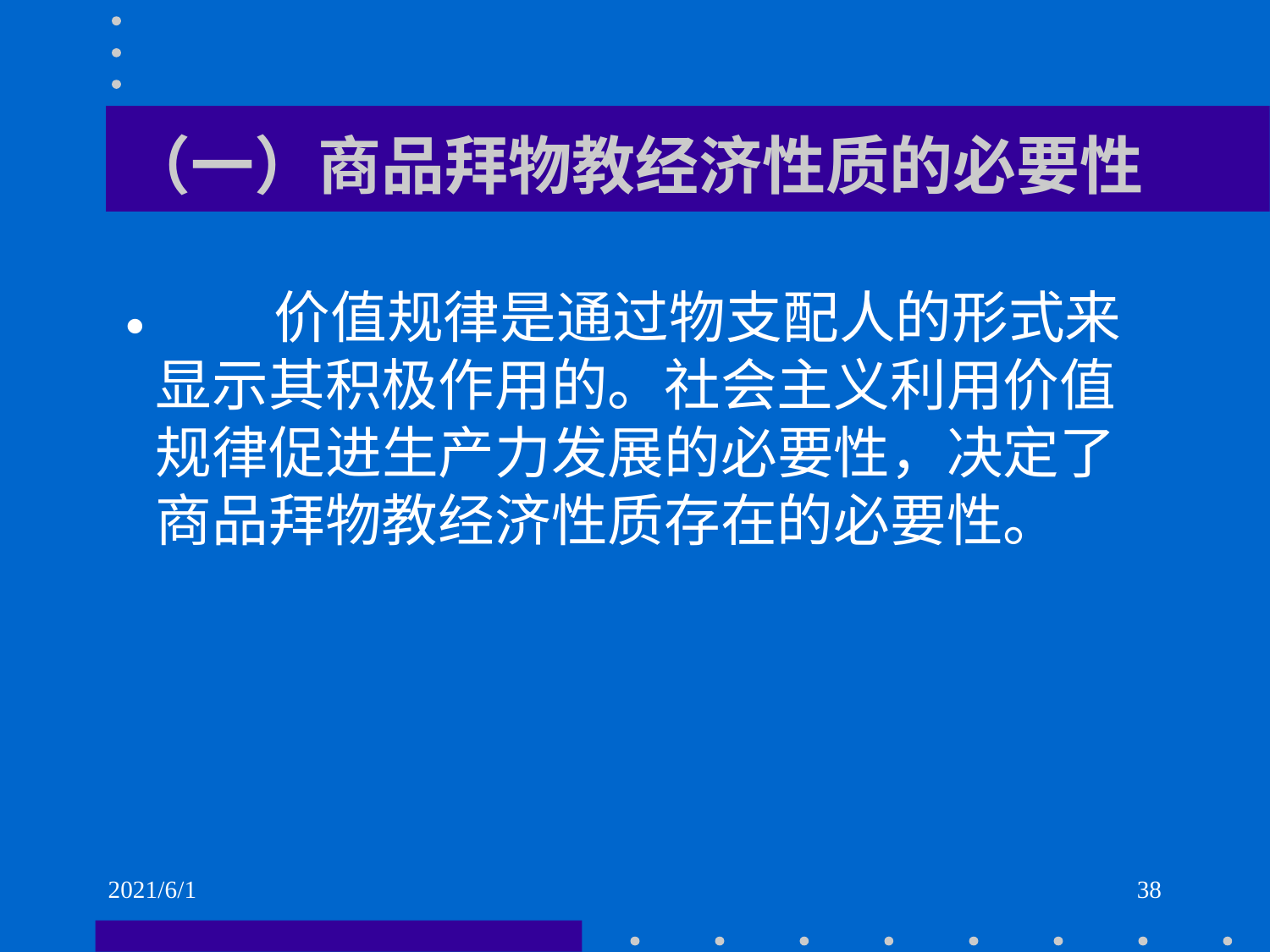

# （一）商品拜物教经济性质的必要性
            价值规律是通过物支配人的形式来显示其积极作用的。社会主义利用价值规律促进生产力发展的必要性，决定了商品拜物教经济性质存在的必要性。

2021/6/1
38